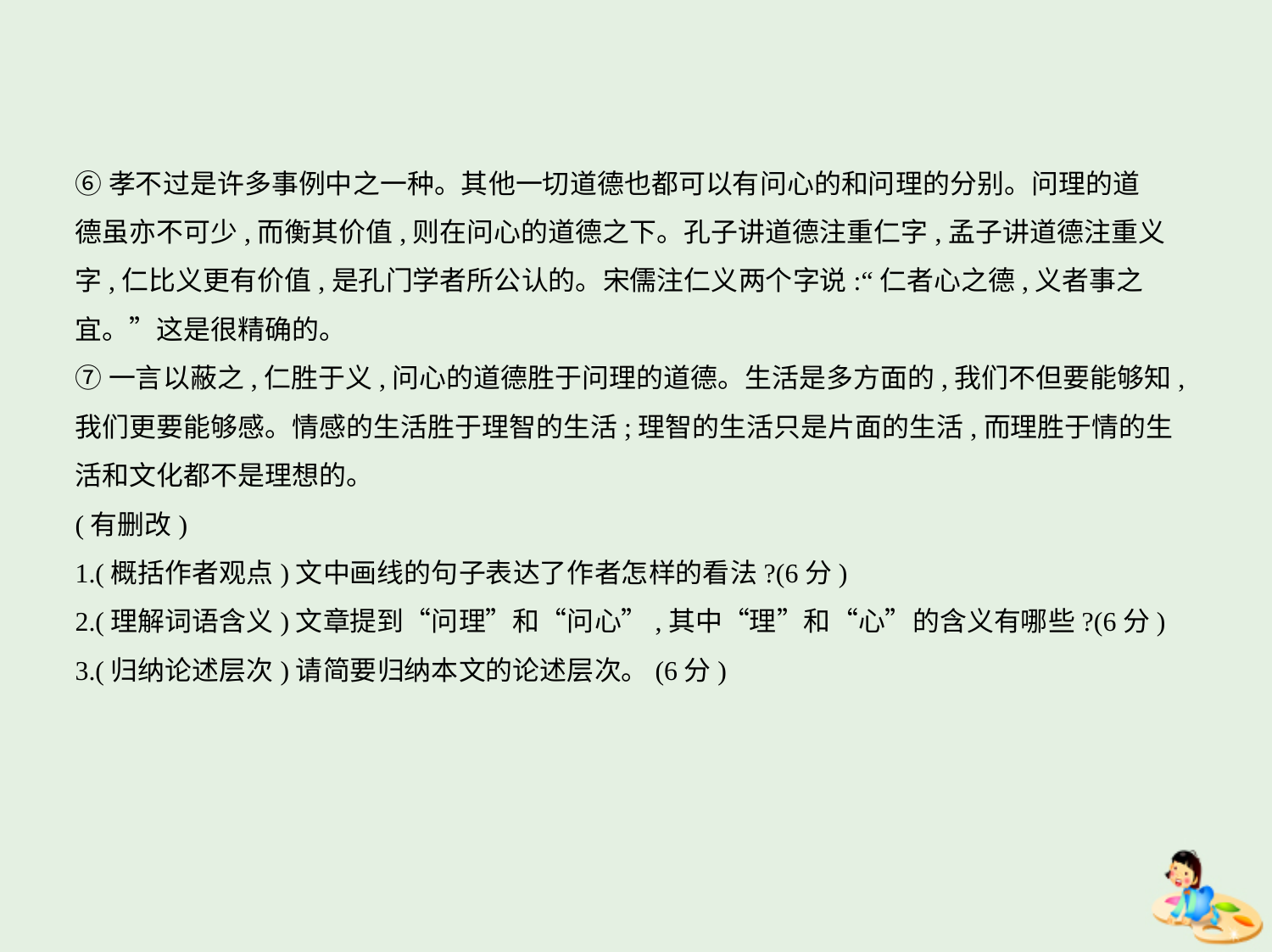

⑥孝不过是许多事例中之一种。其他一切道德也都可以有问心的和问理的分别。问理的道
德虽亦不可少,而衡其价值,则在问心的道德之下。孔子讲道德注重仁字,孟子讲道德注重义
字,仁比义更有价值,是孔门学者所公认的。宋儒注仁义两个字说:“仁者心之德,义者事之
宜。”这是很精确的。
⑦一言以蔽之,仁胜于义,问心的道德胜于问理的道德。生活是多方面的,我们不但要能够知,
我们更要能够感。情感的生活胜于理智的生活;理智的生活只是片面的生活,而理胜于情的生
活和文化都不是理想的。
(有删改)
1.(概括作者观点)文中画线的句子表达了作者怎样的看法?(6分)
2.(理解词语含义)文章提到“问理”和“问心”,其中“理”和“心”的含义有哪些?(6分)
3.(归纳论述层次)请简要归纳本文的论述层次。(6分)